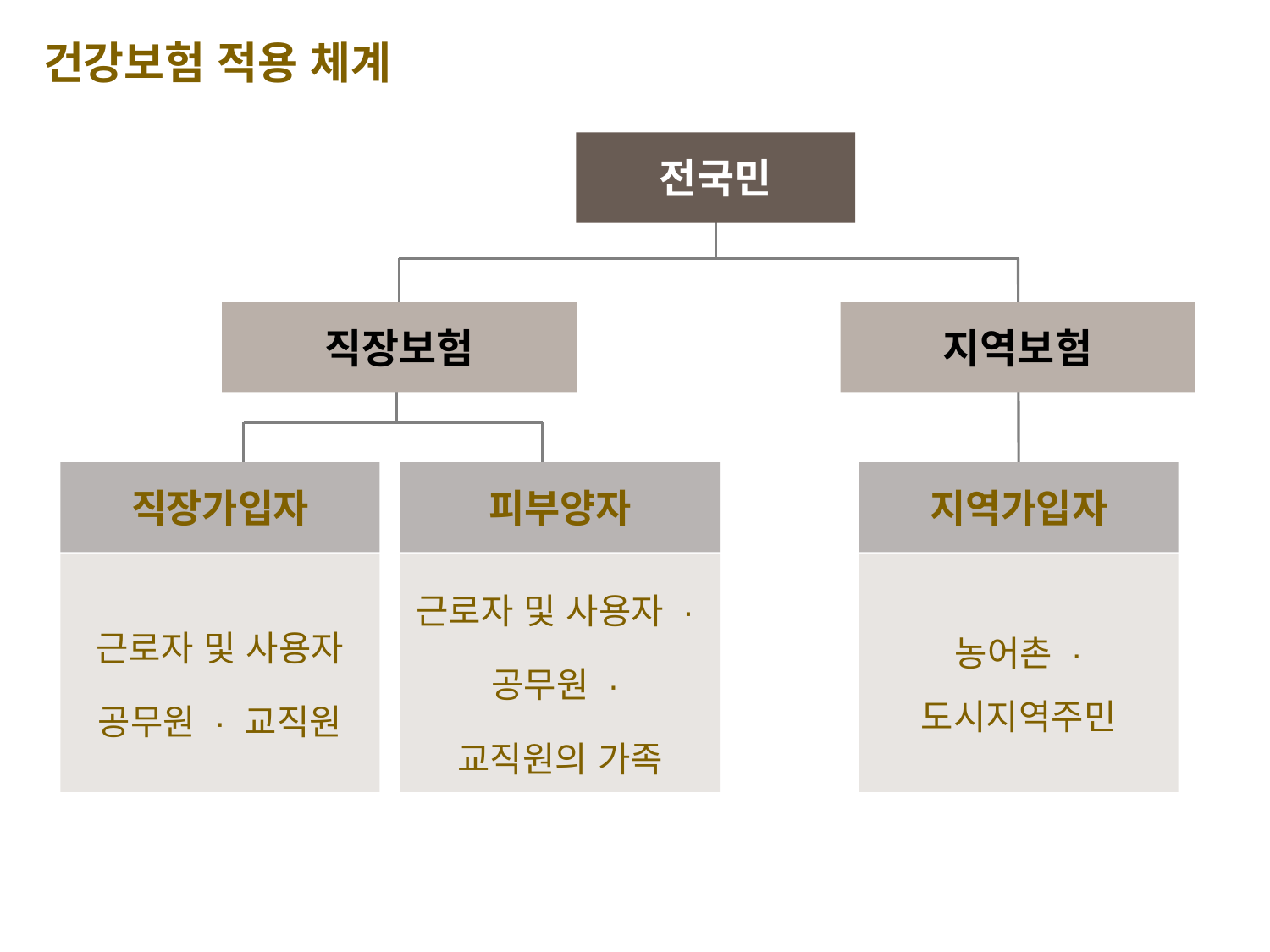

건강보험 적용 체계
전국민
직장보험
지역보험
직장가입자
피부양자
지역가입자
근로자 및 사용자
공무원 · 교직원
근로자 및 사용자 ·
공무원 ·
교직원의 가족
농어촌 · 도시지역주민